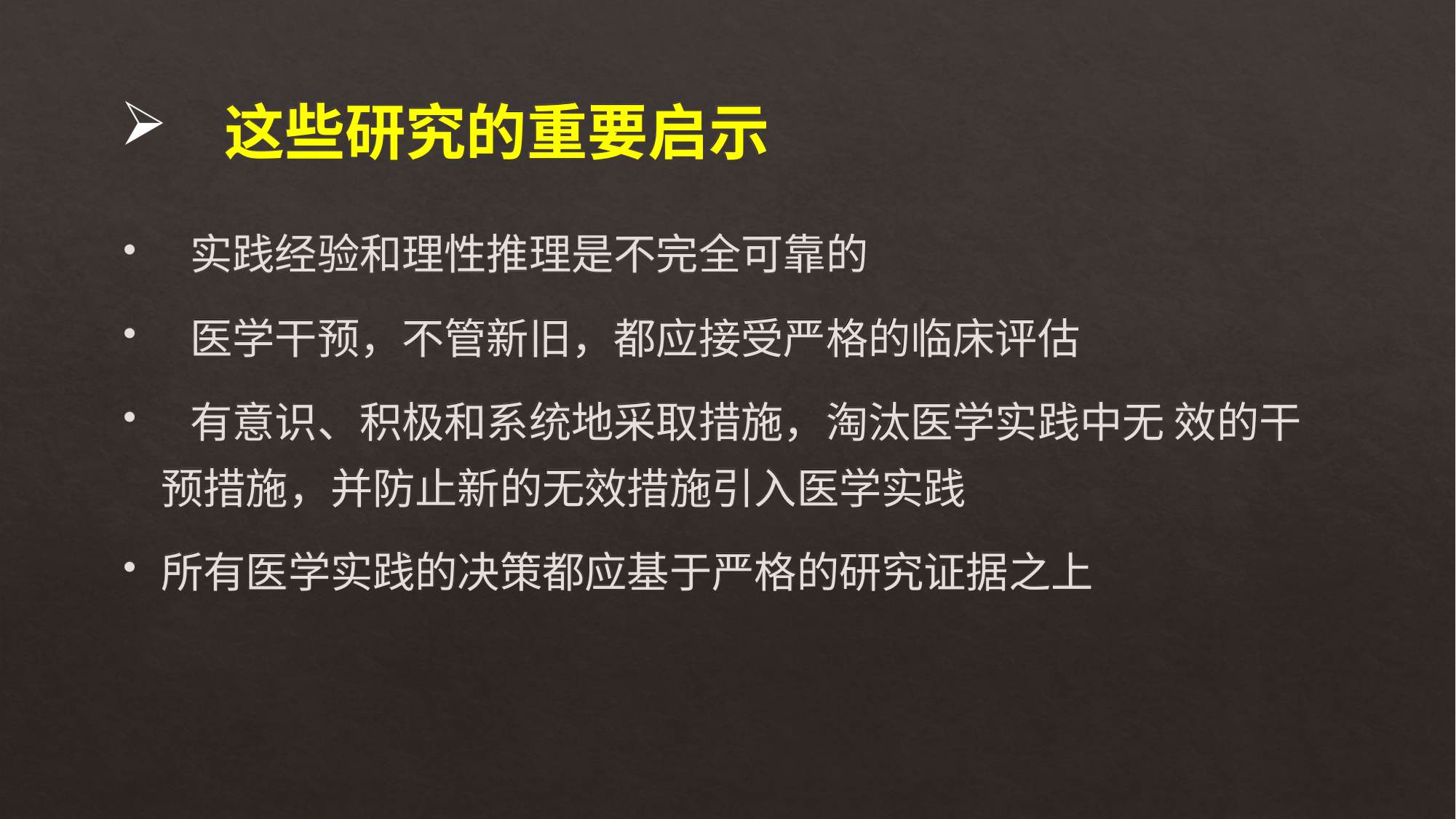

# 这些研究的重要启示
  实践经验和理性推理是不完全可靠的
  医学干预，不管新旧，都应接受严格的临床评估
  有意识、积极和系统地采取措施，淘汰医学实践中无 效的干预措施，并防止新的无效措施引入医学实践
所有医学实践的决策都应基于严格的研究证据之上